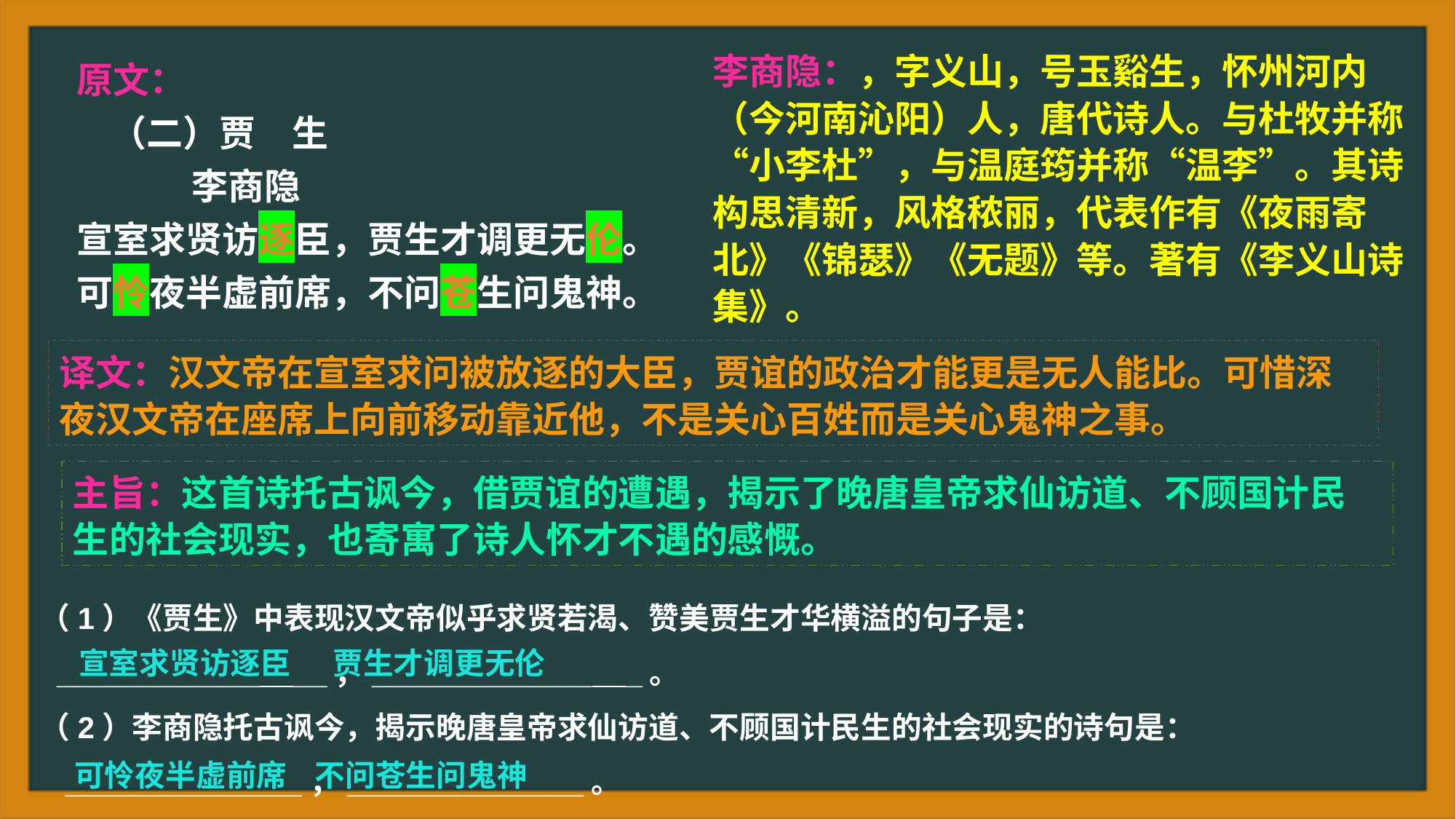

李商隐：，字义山，号玉谿生，怀州河内（今河南沁阳）人，唐代诗人。与杜牧并称“小李杜”，与温庭筠并称“温李”。其诗构思清新，风格秾丽，代表作有《夜雨寄北》《锦瑟》《无题》等。著有《李义山诗集》。
原文：
   （二）贾　生
             李商隐
宣室求贤访逐臣，贾生才调更无伦。
可怜夜半虚前席，不问苍生问鬼神。
译文：汉文帝在宣室求问被放逐的大臣，贾谊的政治才能更是无人能比。可惜深夜汉文帝在座席上向前移动靠近他，不是关心百姓而是关心鬼神之事。
主旨：这首诗托古讽今，借贾谊的遭遇，揭示了晚唐皇帝求仙访道、不顾国计民生的社会现实，也寄寓了诗人怀才不遇的感慨。
（1）《贾生》中表现汉文帝似乎求贤若渴、赞美贾生才华横溢的句子是：
  ____________    __，_____________    _。
（2）李商隐托古讽今，揭示晚唐皇帝求仙访道、不顾国计民生的社会现实的诗句是：
   ______________，______________。
宣室求贤访逐臣      贾生才调更无伦
可怜夜半虚前席    不问苍生问鬼神